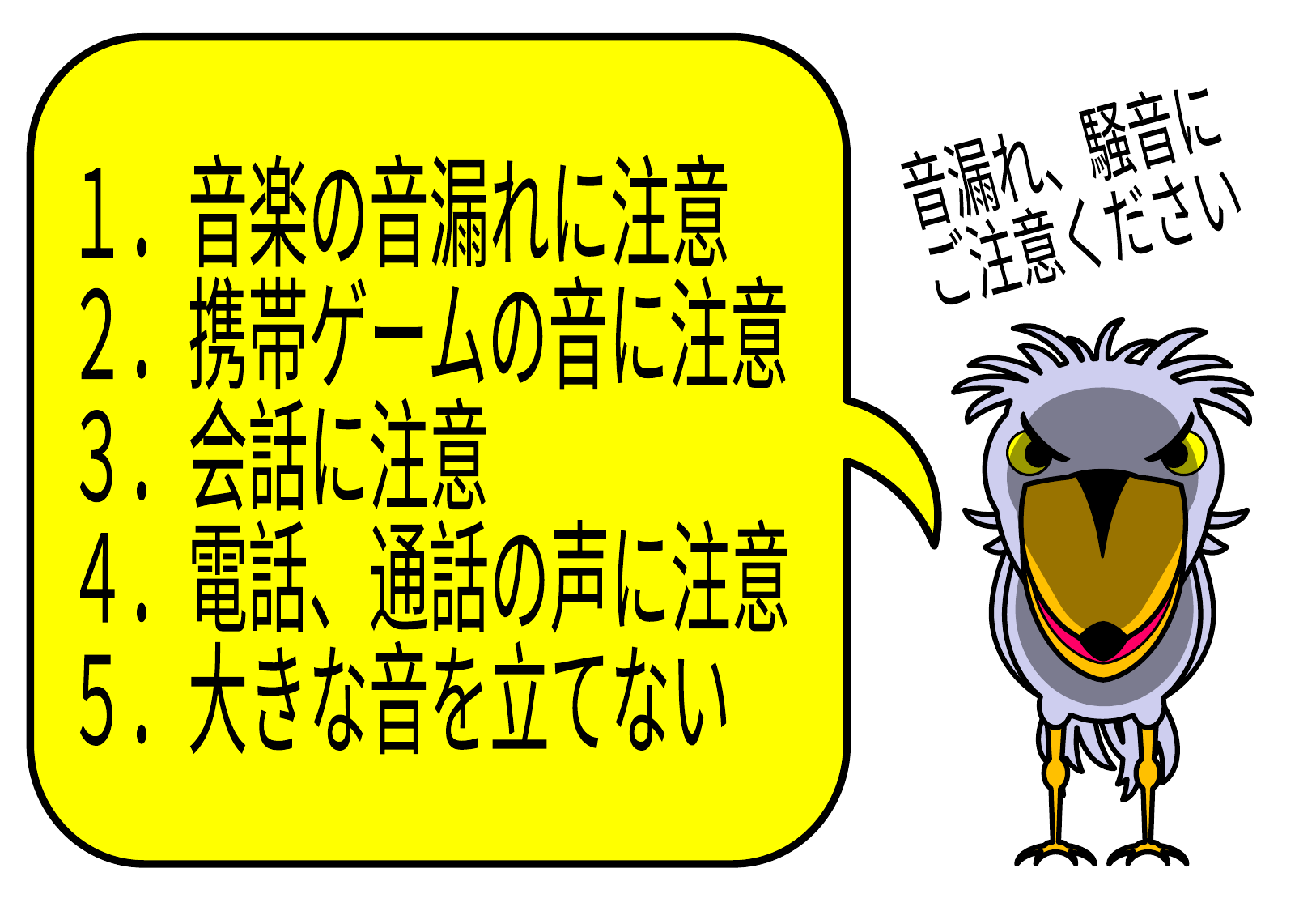

音漏れ、騒音に
ご注意ください
１．音楽の音漏れに注意
２．携帯ゲームの音に注意
３．会話に注意
４．電話、通話の声に注意
５．大きな音を立てない